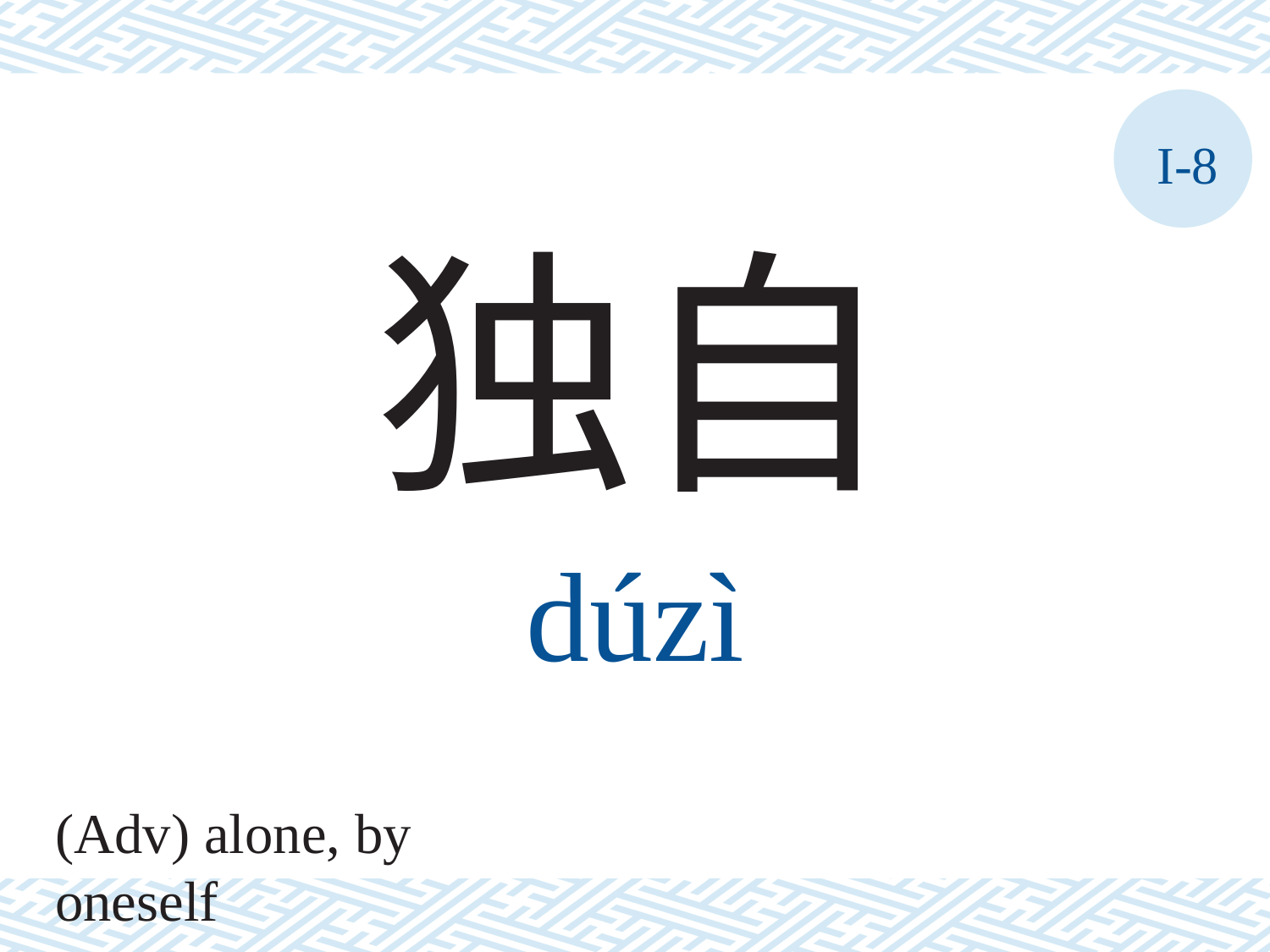

I-8
独自
dúzì
(Adv) alone, by oneself